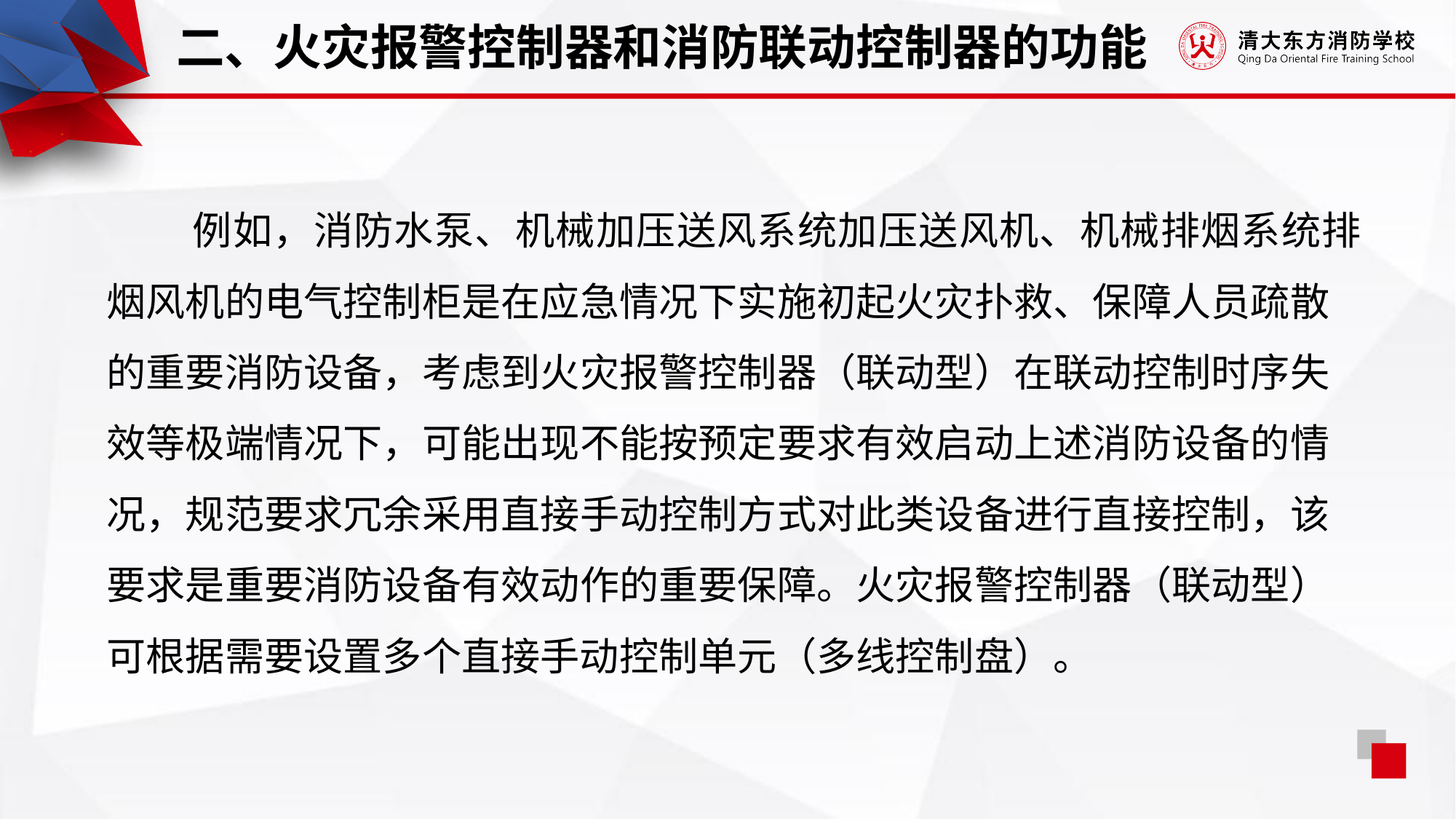

二、火灾报警控制器和消防联动控制器的功能

例如，消防水泵、机械加压送风系统加压送风机、机械排烟系统排烟风机的电气控制柜是在应急情况下实施初起火灾扑救、保障人员疏散的重要消防设备，考虑到火灾报警控制器（联动型）在联动控制时序失效等极端情况下，可能出现不能按预定要求有效启动上述消防设备的情况，规范要求冗余采用直接手动控制方式对此类设备进行直接控制，该要求是重要消防设备有效动作的重要保障。火灾报警控制器（联动型）可根据需要设置多个直接手动控制单元（多线控制盘）。